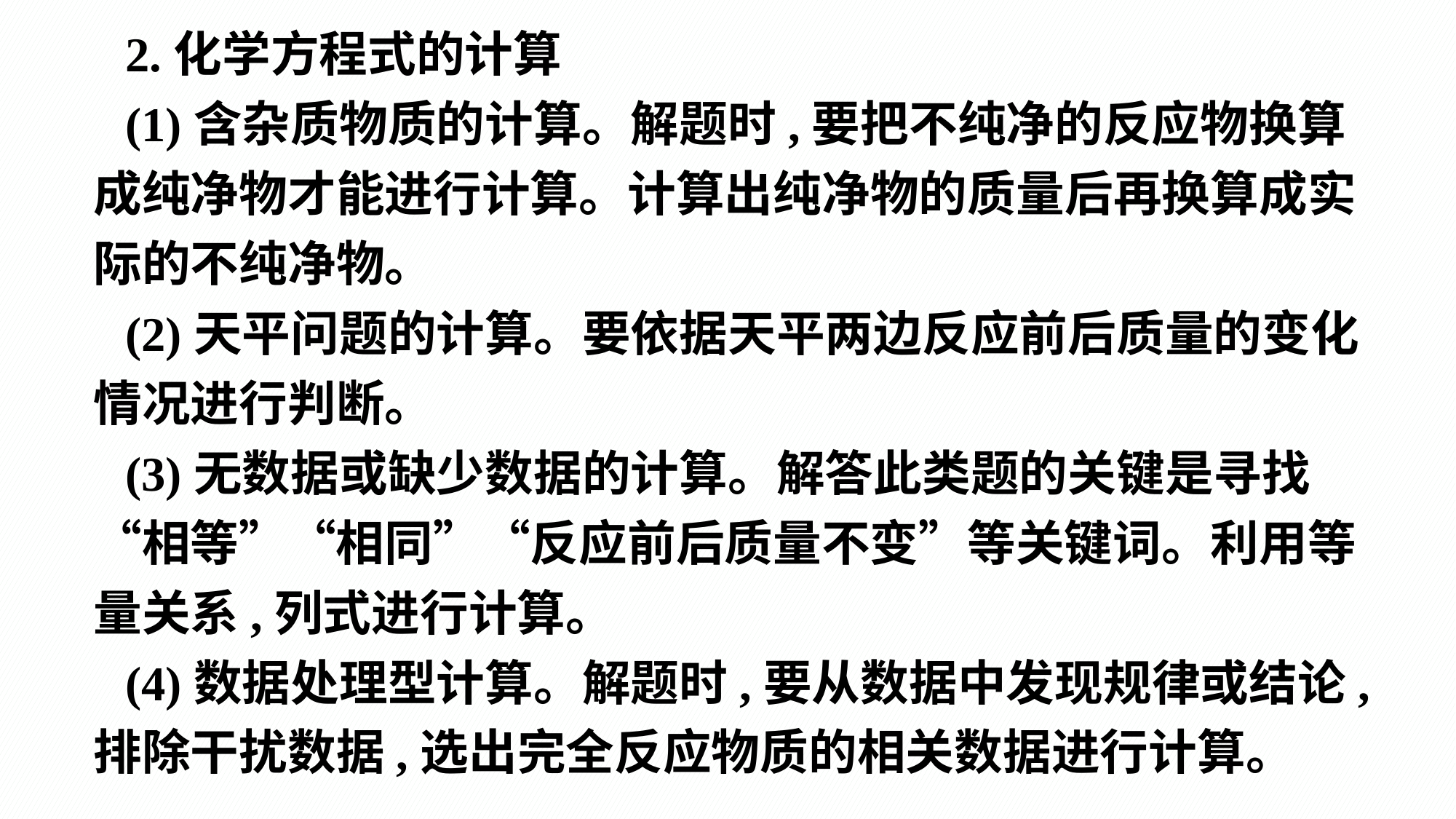

2.化学方程式的计算
(1)含杂质物质的计算。解题时,要把不纯净的反应物换算成纯净物才能进行计算。计算出纯净物的质量后再换算成实际的不纯净物。
(2)天平问题的计算。要依据天平两边反应前后质量的变化情况进行判断。
(3)无数据或缺少数据的计算。解答此类题的关键是寻找“相等”“相同”“反应前后质量不变”等关键词。利用等量关系,列式进行计算。
(4)数据处理型计算。解题时,要从数据中发现规律或结论,排除干扰数据,选出完全反应物质的相关数据进行计算。